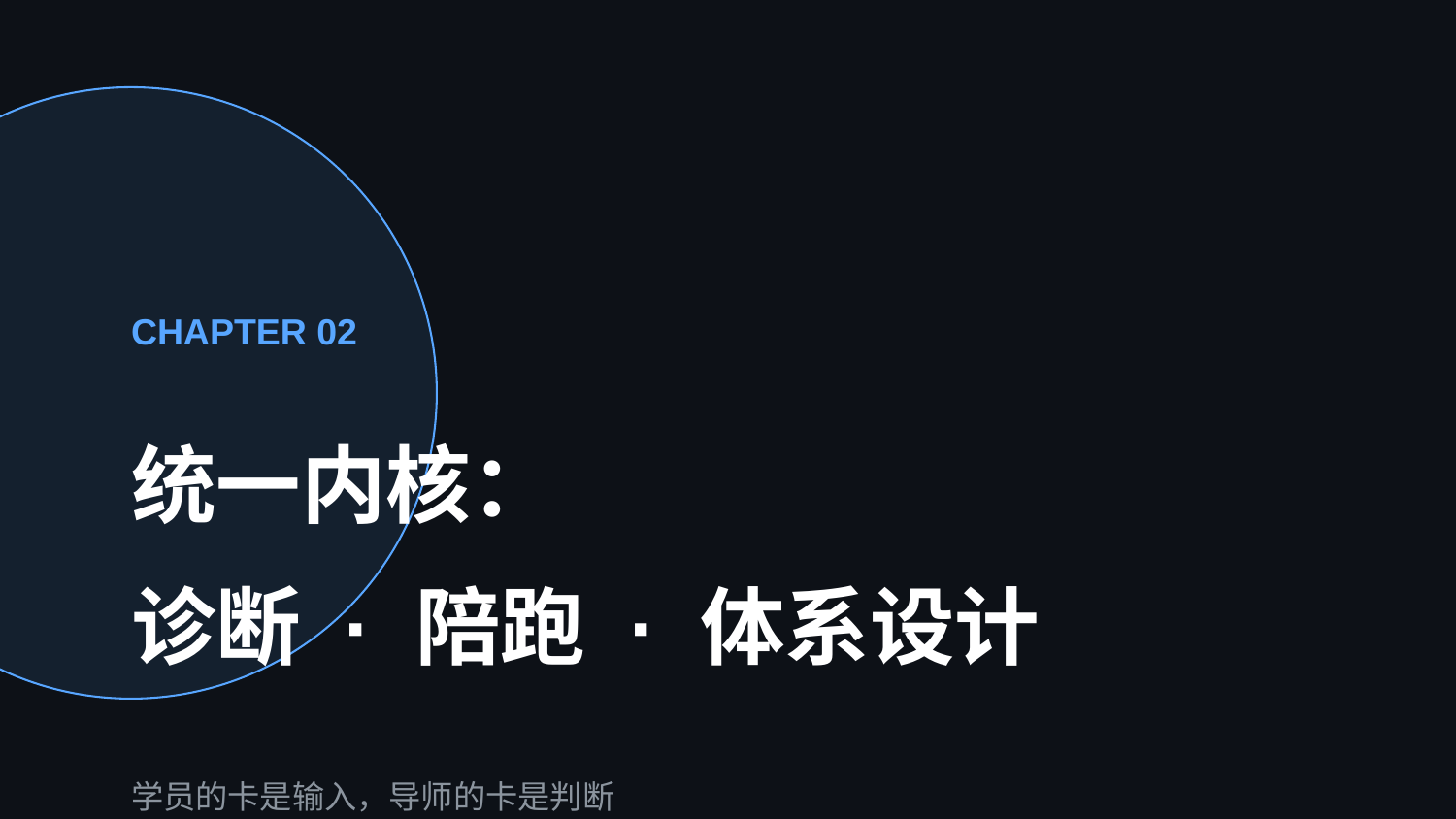

CHAPTER 02
统一内核：
诊断 · 陪跑 · 体系设计

学员的卡是输入，导师的卡是判断